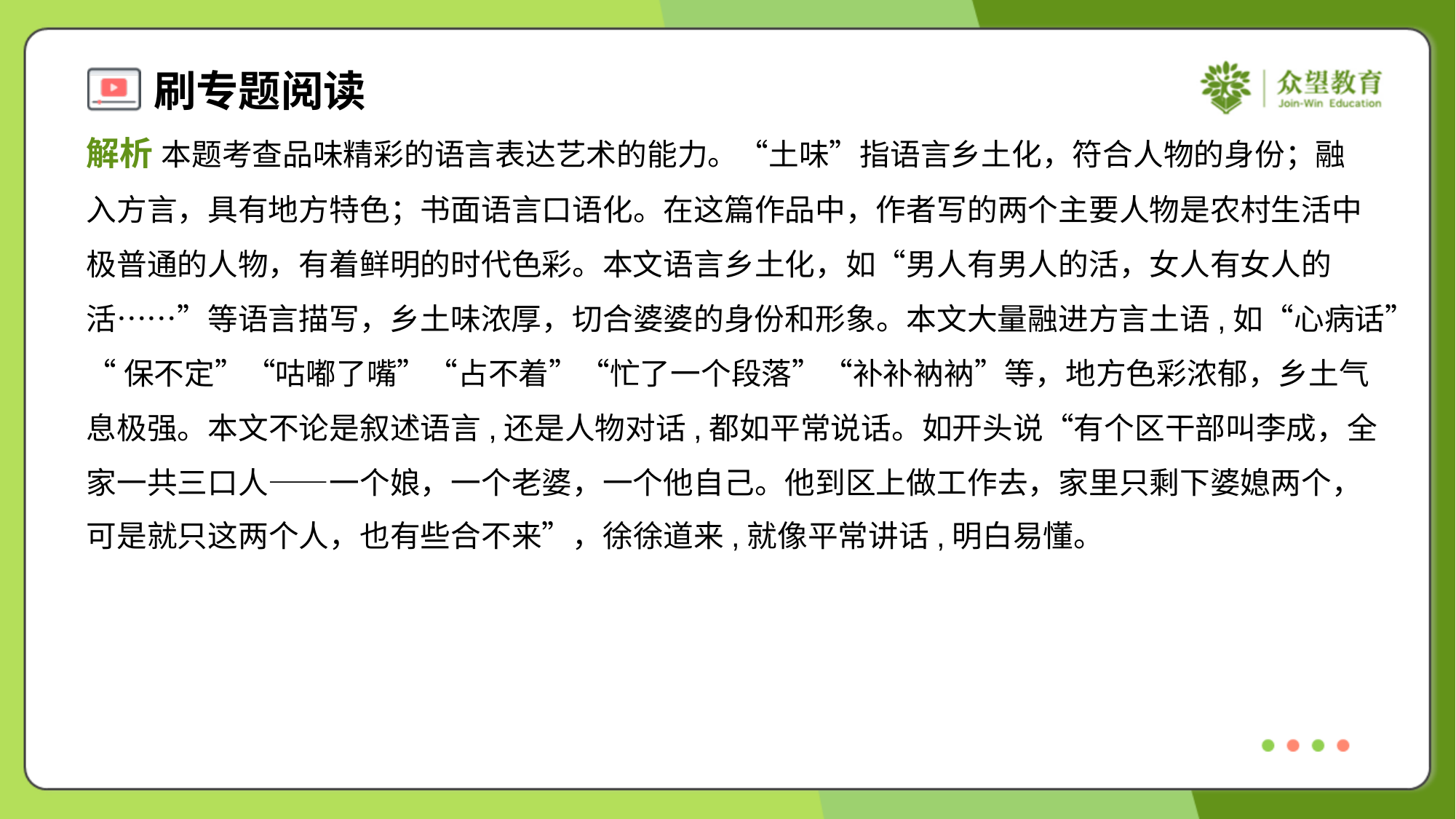

解析 本题考查品味精彩的语言表达艺术的能力。“土味”指语言乡土化，符合人物的身份；融
入方言，具有地方特色；书面语言口语化。在这篇作品中，作者写的两个主要人物是农村生活中
极普通的人物，有着鲜明的时代色彩。本文语言乡土化，如“男人有男人的活，女人有女人的
活……”等语言描写，乡土味浓厚，切合婆婆的身份和形象。本文大量融进方言土语,如“心病话”
“保不定”“咕嘟了嘴”“占不着”“忙了一个段落”“补补衲衲”等，地方色彩浓郁，乡土气
息极强。本文不论是叙述语言,还是人物对话,都如平常说话。如开头说“有个区干部叫李成，全
家一共三口人——一个娘，一个老婆，一个他自己。他到区上做工作去，家里只剩下婆媳两个，
可是就只这两个人，也有些合不来”，徐徐道来,就像平常讲话,明白易懂。